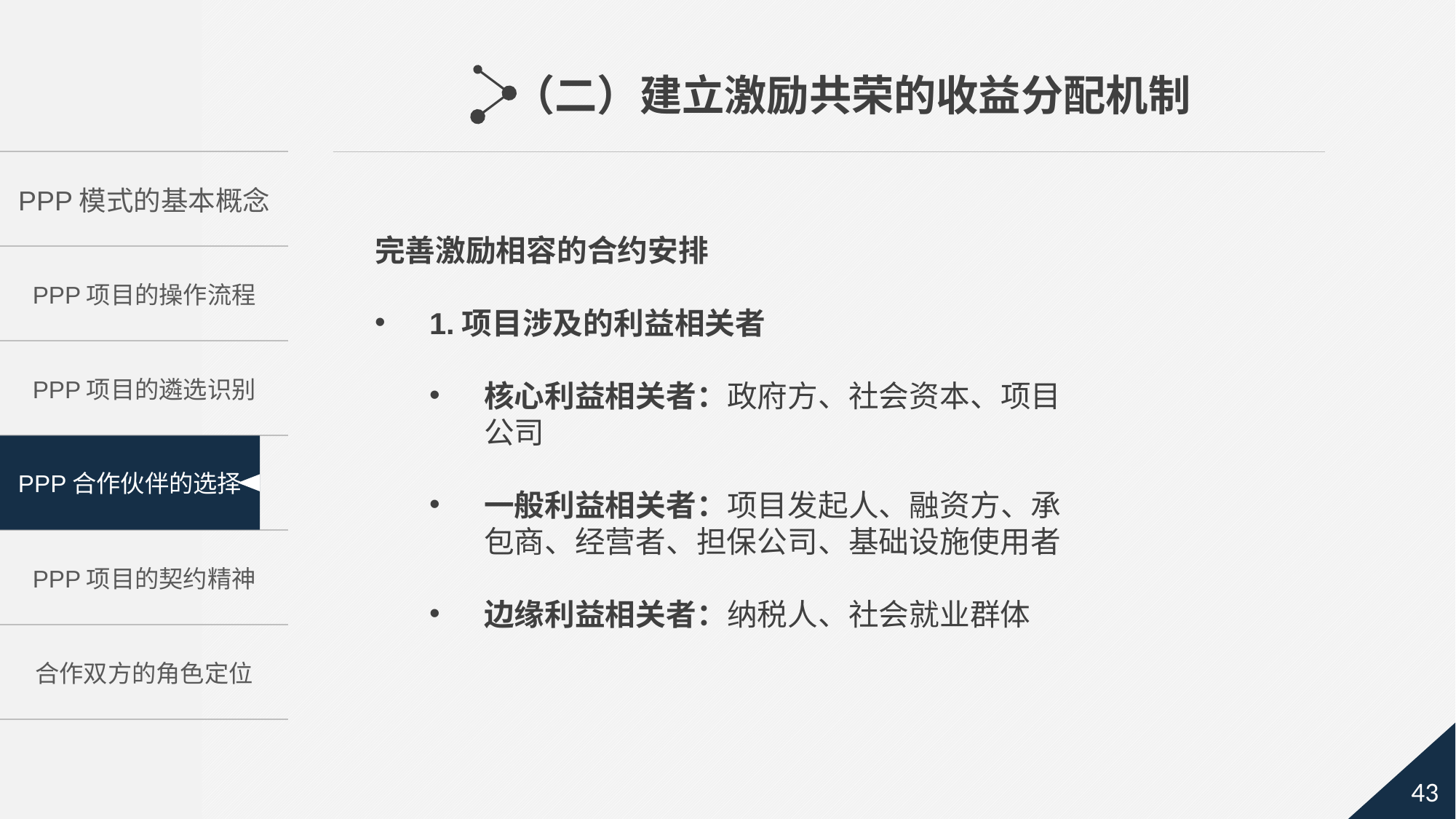

（二）建立激励共荣的收益分配机制
完善激励相容的合约安排

1.项目涉及的利益相关者

核心利益相关者：政府方、社会资本、项目公司

一般利益相关者：项目发起人、融资方、承包商、经营者、担保公司、基础设施使用者

边缘利益相关者：纳税人、社会就业群体